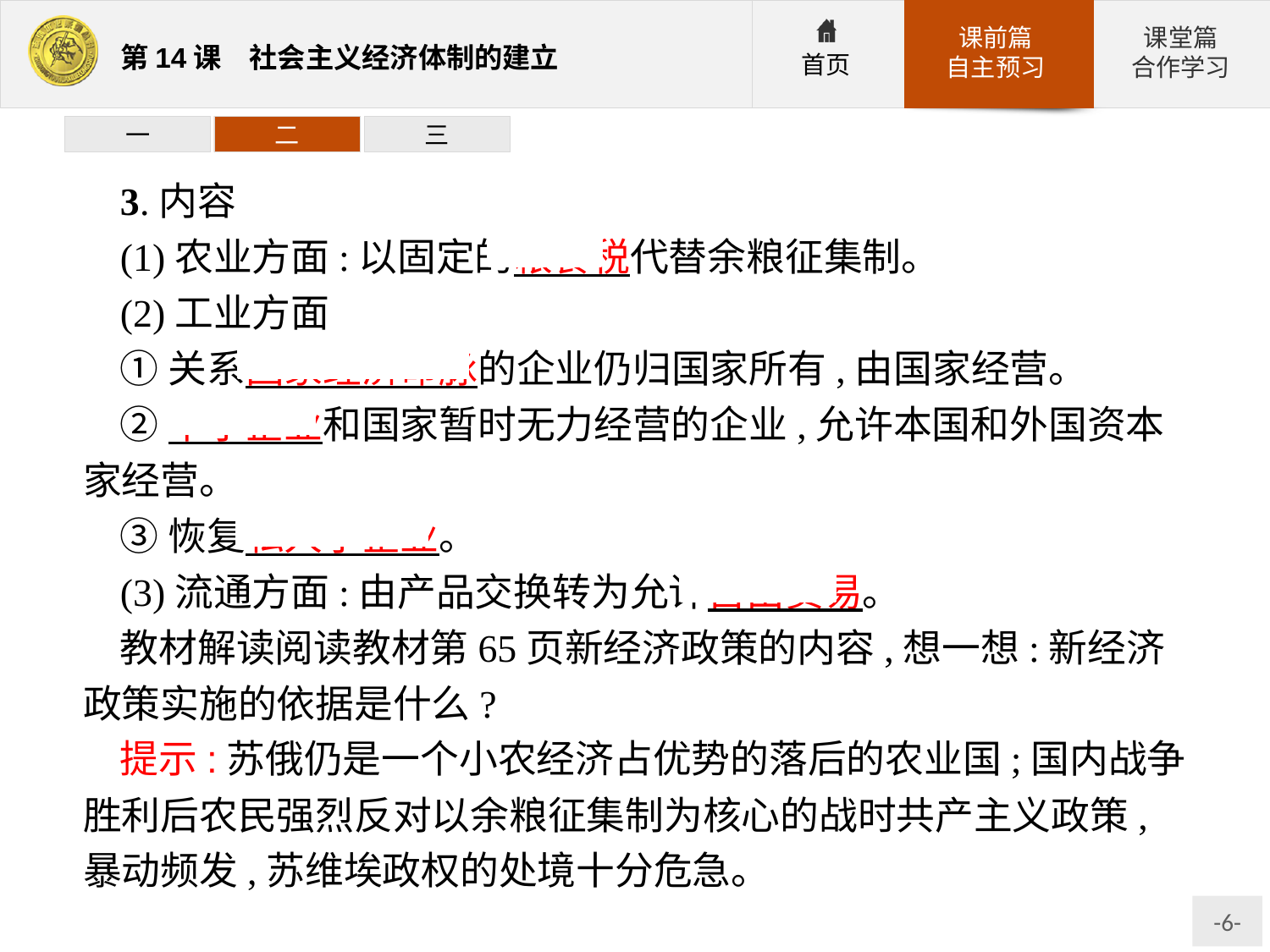

一
二
三
3.内容
(1)农业方面:以固定的粮食税代替余粮征集制。
(2)工业方面
①关系国家经济命脉的企业仍归国家所有,由国家经营。
②中小企业和国家暂时无力经营的企业,允许本国和外国资本家经营。
③恢复私人小企业。
(3)流通方面:由产品交换转为允许自由贸易。
教材解读阅读教材第65页新经济政策的内容,想一想:新经济政策实施的依据是什么?
提示:苏俄仍是一个小农经济占优势的落后的农业国;国内战争胜利后农民强烈反对以余粮征集制为核心的战时共产主义政策,暴动频发,苏维埃政权的处境十分危急。